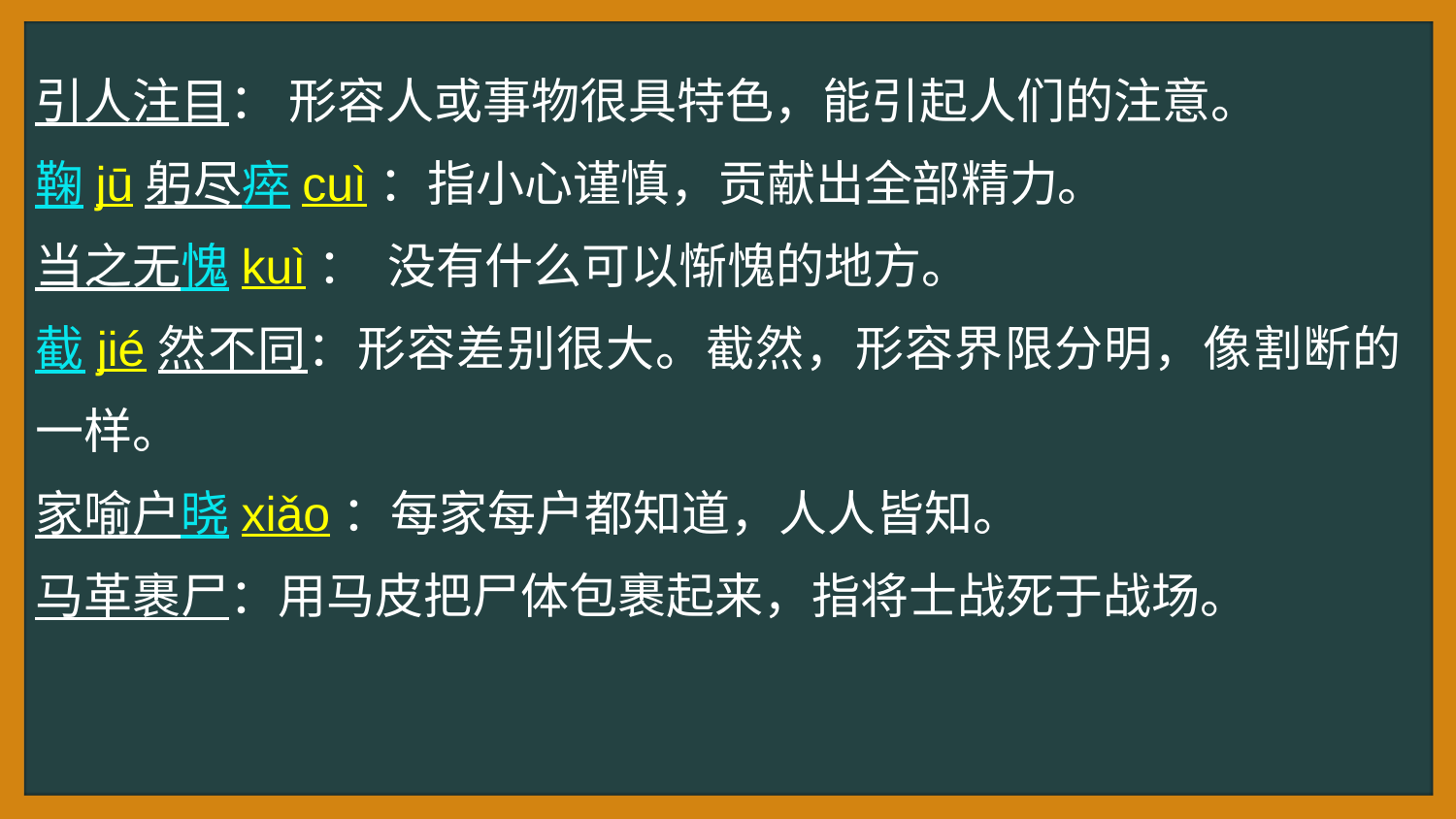

引人注目： 形容人或事物很具特色，能引起人们的注意。
鞠jū躬尽瘁cuì：指小心谨慎，贡献出全部精力。
当之无愧kuì：  没有什么可以惭愧的地方。
截jié然不同：形容差别很大。截然，形容界限分明，像割断的一样。
家喻户晓xiǎo：每家每户都知道，人人皆知。
马革裹尸：用马皮把尸体包裹起来，指将士战死于战场。